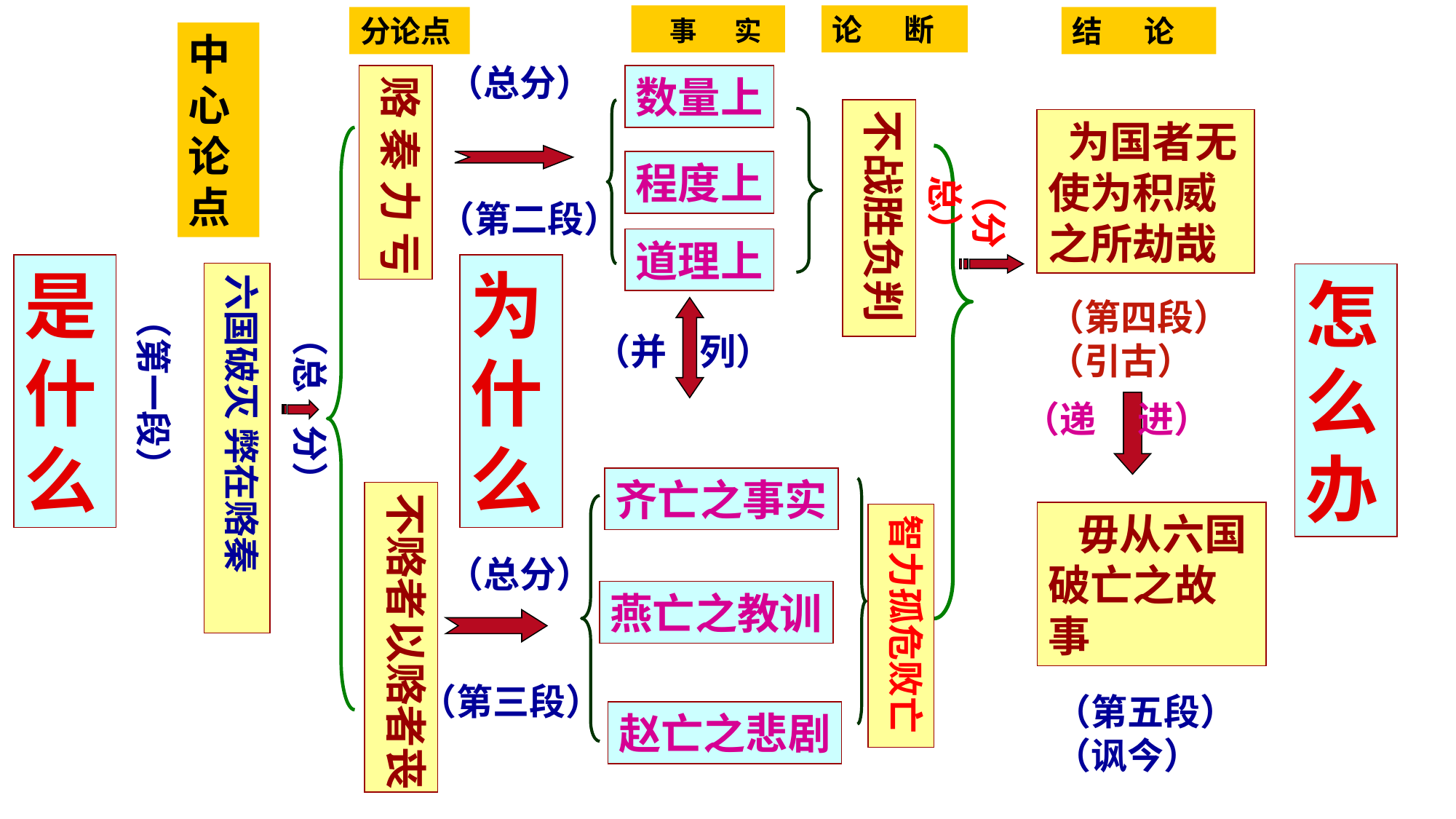

事      实
论      断
分论点
结      论
中心论点
（总分）
赂 秦 力 亏
数量上
不战胜负判

 为国者无使为积威之所劫哉

程度上
（分     总）
（第二段）
道理上
是什么
为什么

六国破灭 弊在赂秦
怎么办
（第四段）
（引古）
（第一段）

（总    分）
（并    列）
（递     进）

齐亡之事实

不赂者以赂者丧

  毋从六国破亡之故事
智力孤危败亡
（总分）
燕亡之教训

（第三段）
（第五段）
（讽今）
赵亡之悲剧